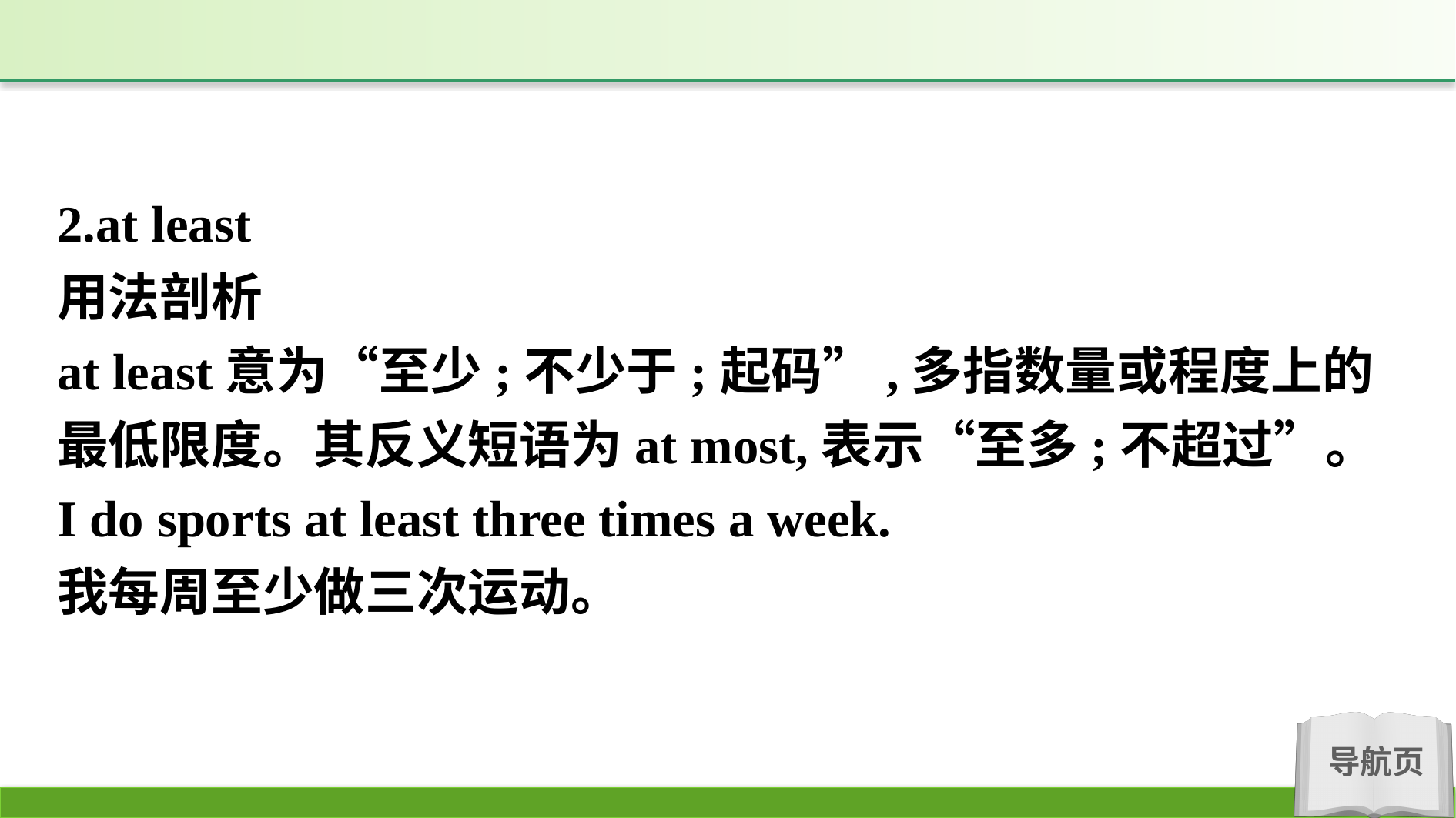

2.at least
用法剖析
at least意为“至少;不少于;起码”,多指数量或程度上的最低限度。其反义短语为at most,表示“至多;不超过”。
I do sports at least three times a week.
我每周至少做三次运动。